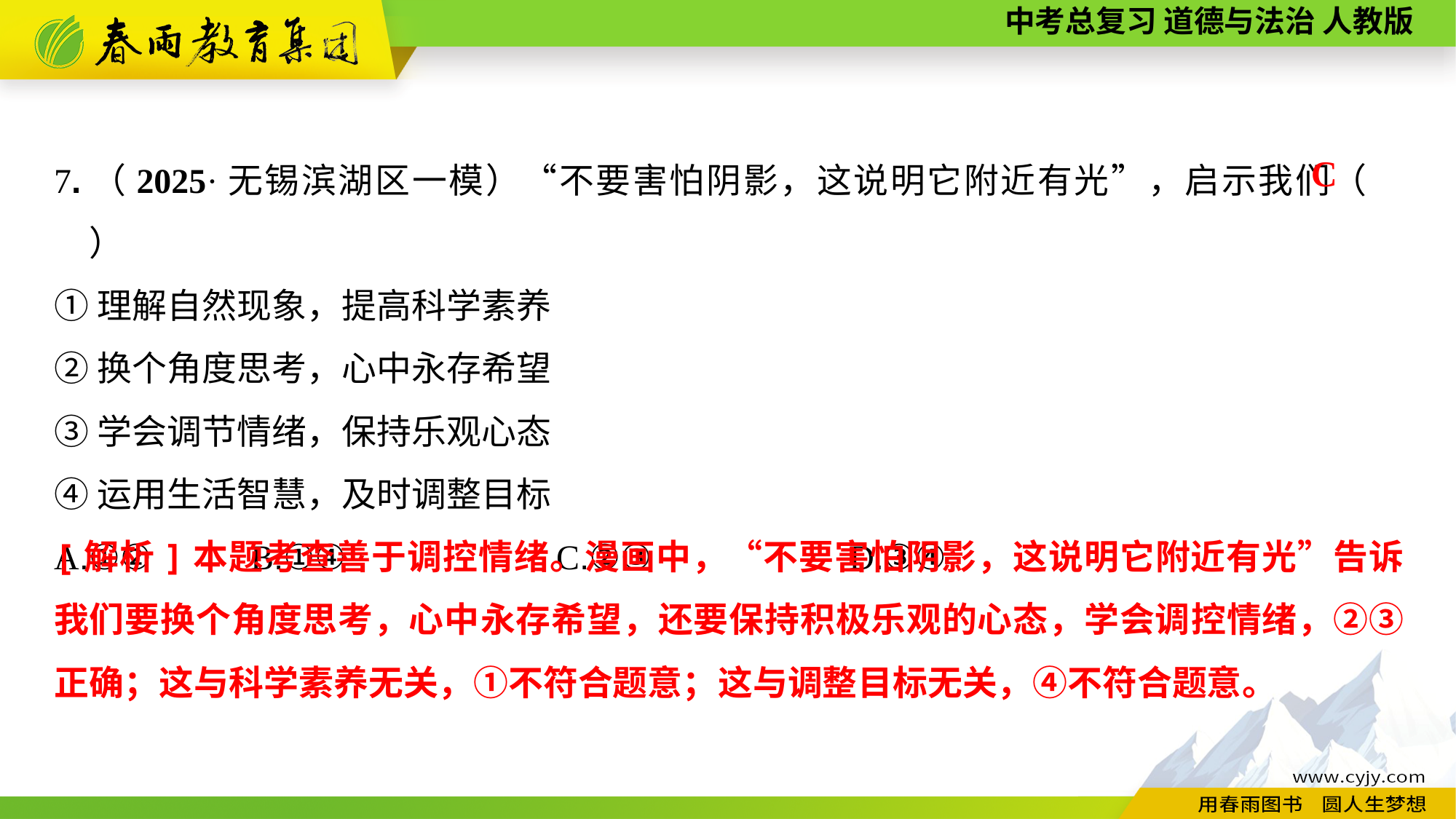

7.（2025·无锡滨湖区一模）“不要害怕阴影，这说明它附近有光”，启示我们（　　）
①理解自然现象，提高科学素养
②换个角度思考，心中永存希望
③学会调节情绪，保持乐观心态
④运用生活智慧，及时调整目标
A.①②	          B.①④	                    C.②③	                D.③④
C
[解析]本题考查善于调控情绪。漫画中，“不要害怕阴影，这说明它附近有光”告诉我们要换个角度思考，心中永存希望，还要保持积极乐观的心态，学会调控情绪，②③正确；这与科学素养无关，①不符合题意；这与调整目标无关，④不符合题意。